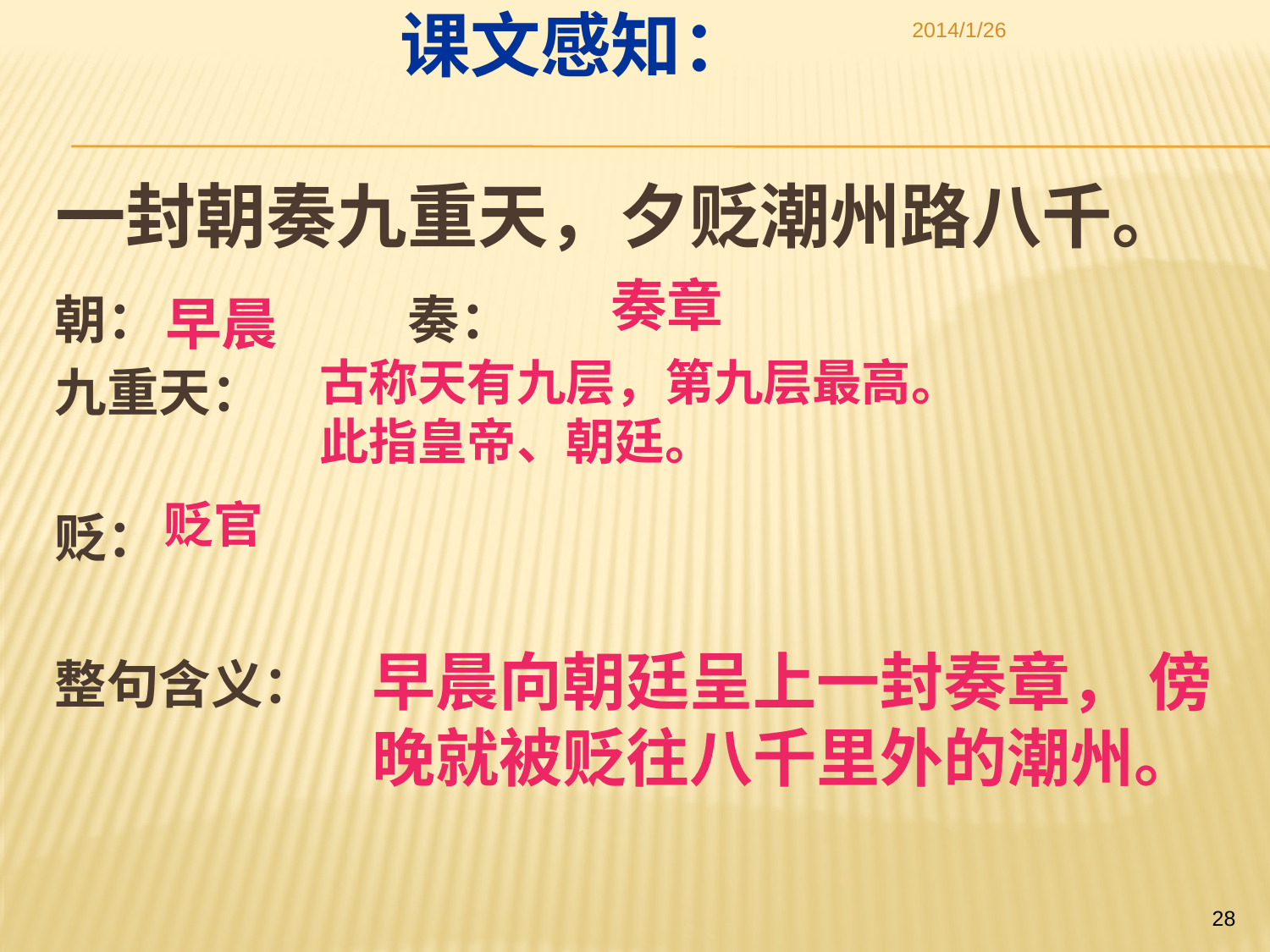

课文感知：
2014/1/26
# 一封朝奏九重天，夕贬潮州路八千。

朝：                     奏：
九重天：

贬：

整句含义：
奏章
早晨
古称天有九层，第九层最高。
此指皇帝、朝廷。
贬官
早晨向朝廷呈上一封奏章， 傍晚就被贬往八千里外的潮州。
28